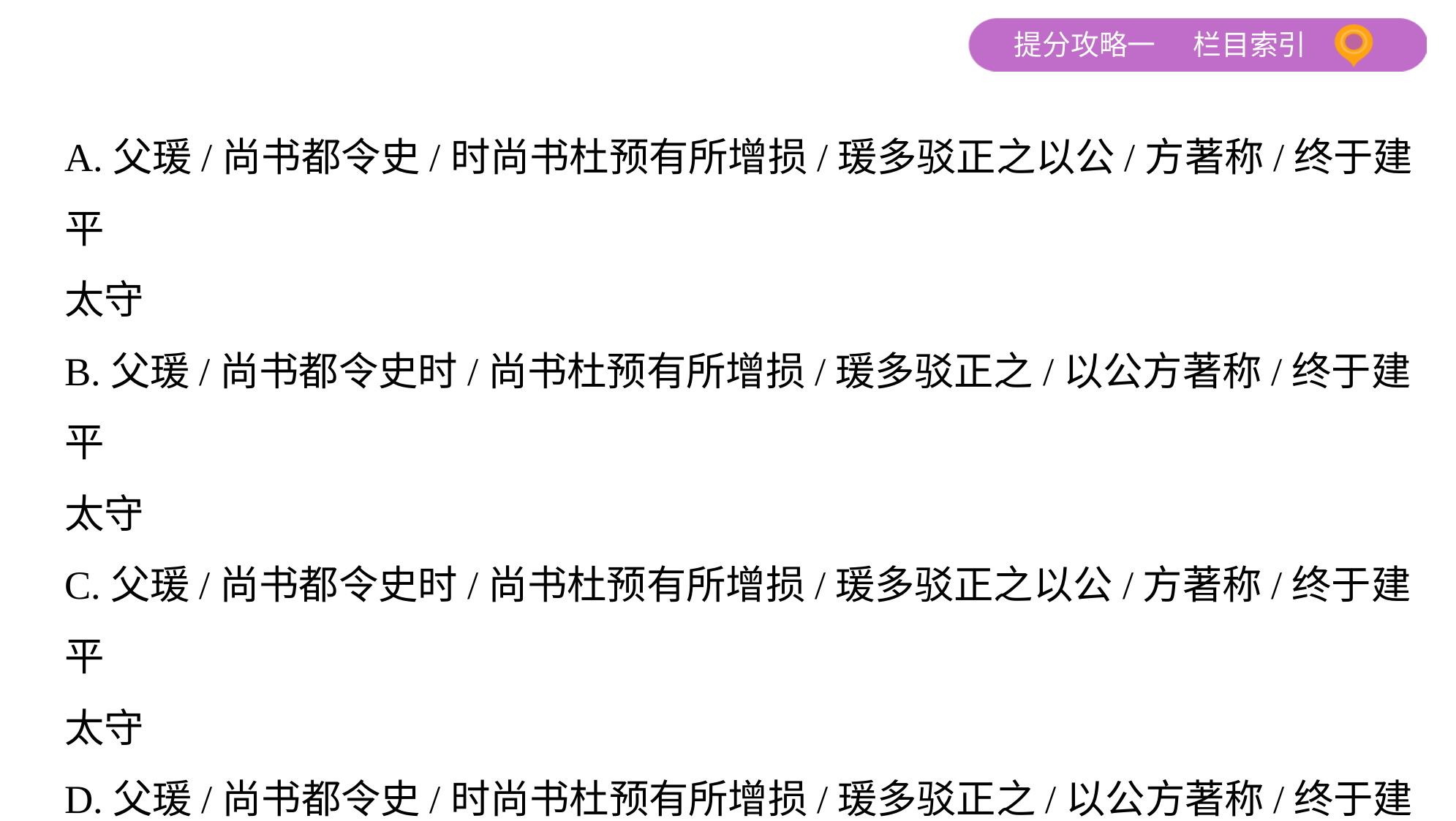

A.父瑗/尚书都令史/时尚书杜预有所增损/瑗多驳正之以公/方著称/终于建平
太守
B.父瑗/尚书都令史时/尚书杜预有所增损/瑗多驳正之/以公方著称/终于建平
太守
C.父瑗/尚书都令史时/尚书杜预有所增损/瑗多驳正之以公/方著称/终于建平
太守
D.父瑗/尚书都令史/时尚书杜预有所增损/瑗多驳正之/以公方著称/终于建平
太守